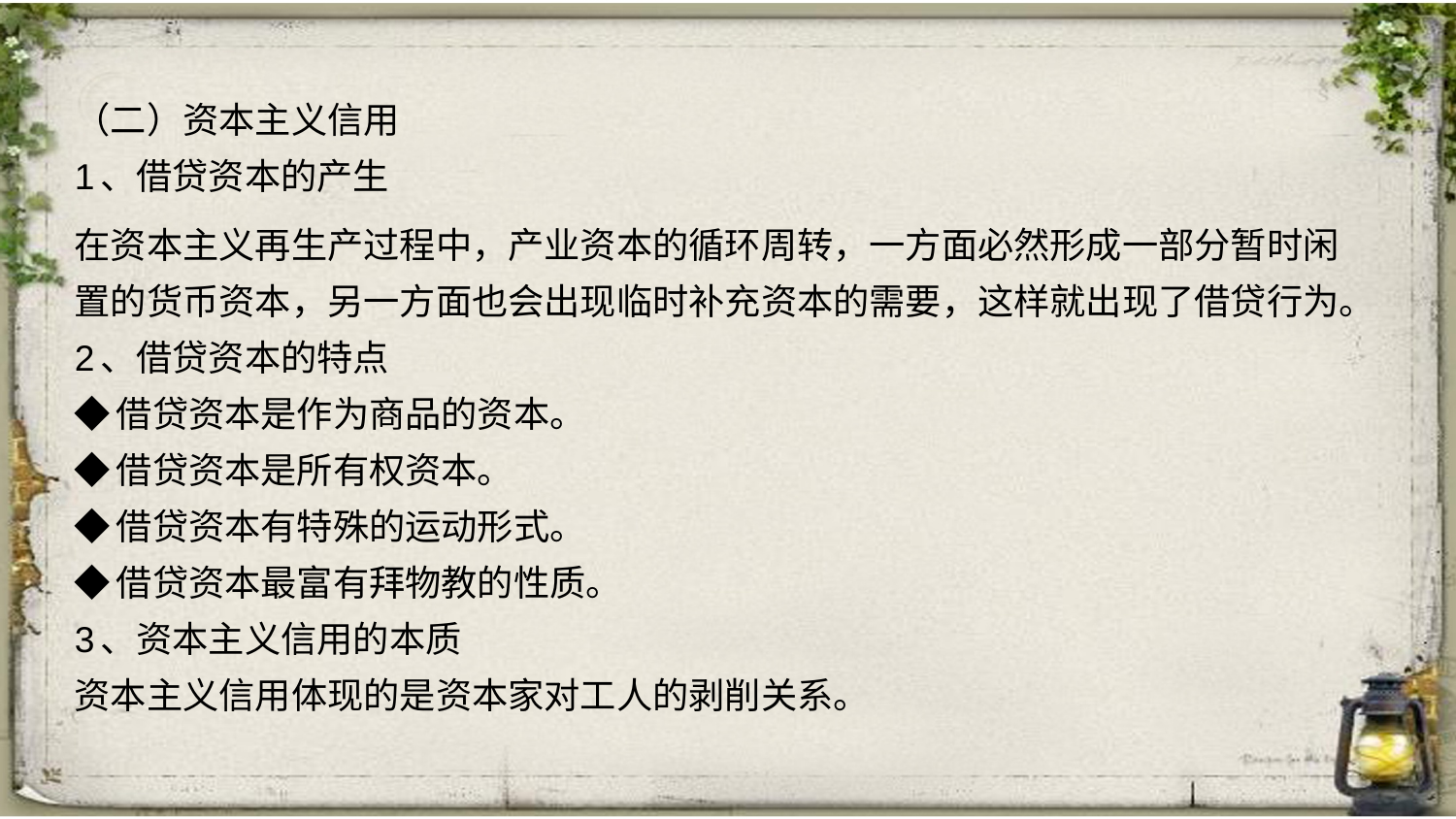

（二）资本主义信用
1、借贷资本的产生
在资本主义再生产过程中，产业资本的循环周转，一方面必然形成一部分暂时闲置的货币资本，另一方面也会出现临时补充资本的需要，这样就出现了借贷行为。
2、借贷资本的特点
◆借贷资本是作为商品的资本。
◆借贷资本是所有权资本。
◆借贷资本有特殊的运动形式。
◆借贷资本最富有拜物教的性质。
3、资本主义信用的本质
资本主义信用体现的是资本家对工人的剥削关系。